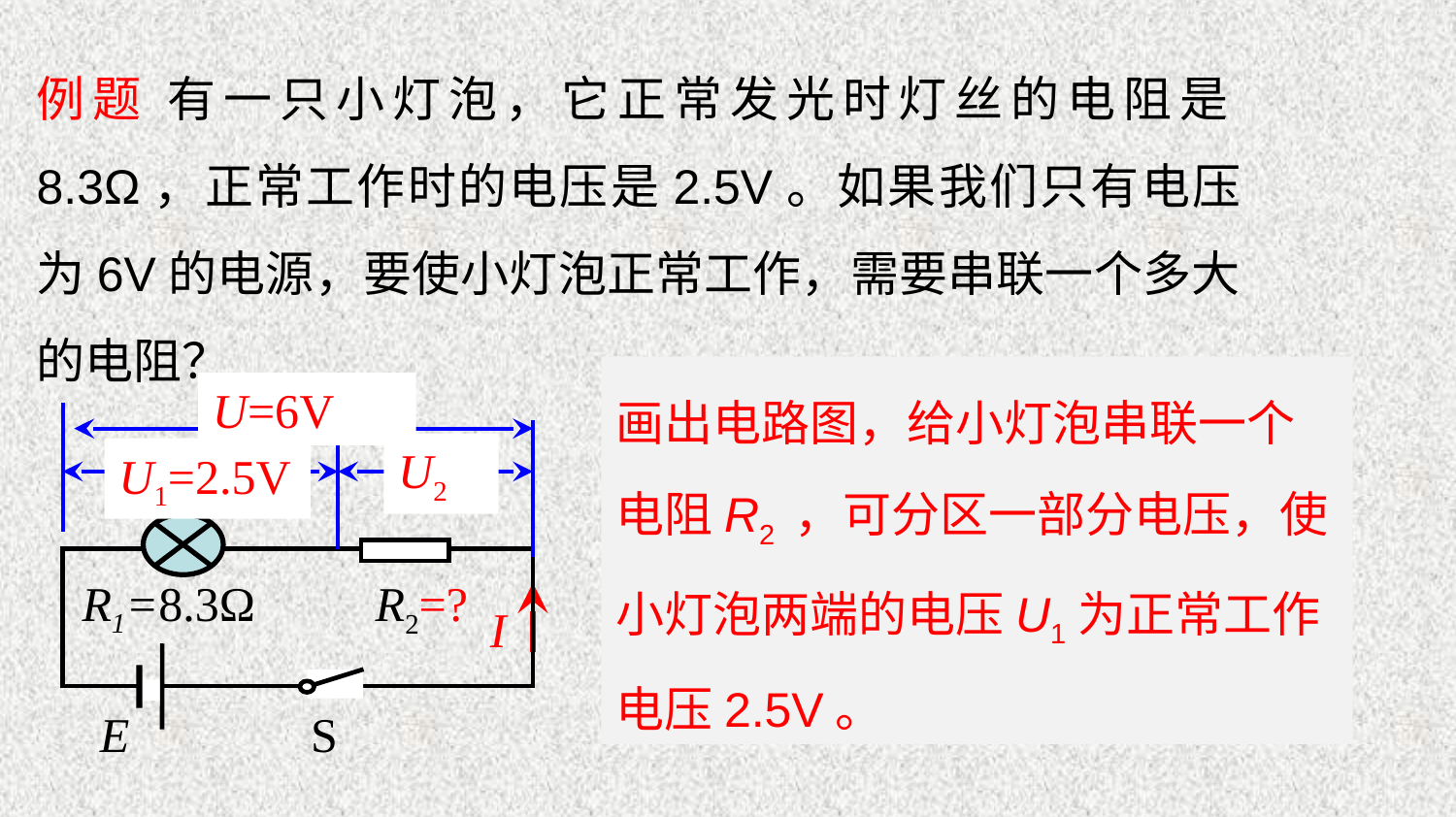

例题 有一只小灯泡，它正常发光时灯丝的电阻是8.3Ω，正常工作时的电压是2.5V。如果我们只有电压为6V的电源，要使小灯泡正常工作，需要串联一个多大的电阻？
画出电路图，给小灯泡串联一个电阻R2 ，可分区一部分电压，使小灯泡两端的电压U1为正常工作电压2.5V。
U=6V
U2
U1=2.5V

R1=8.3Ω
R2=?
I

E
S